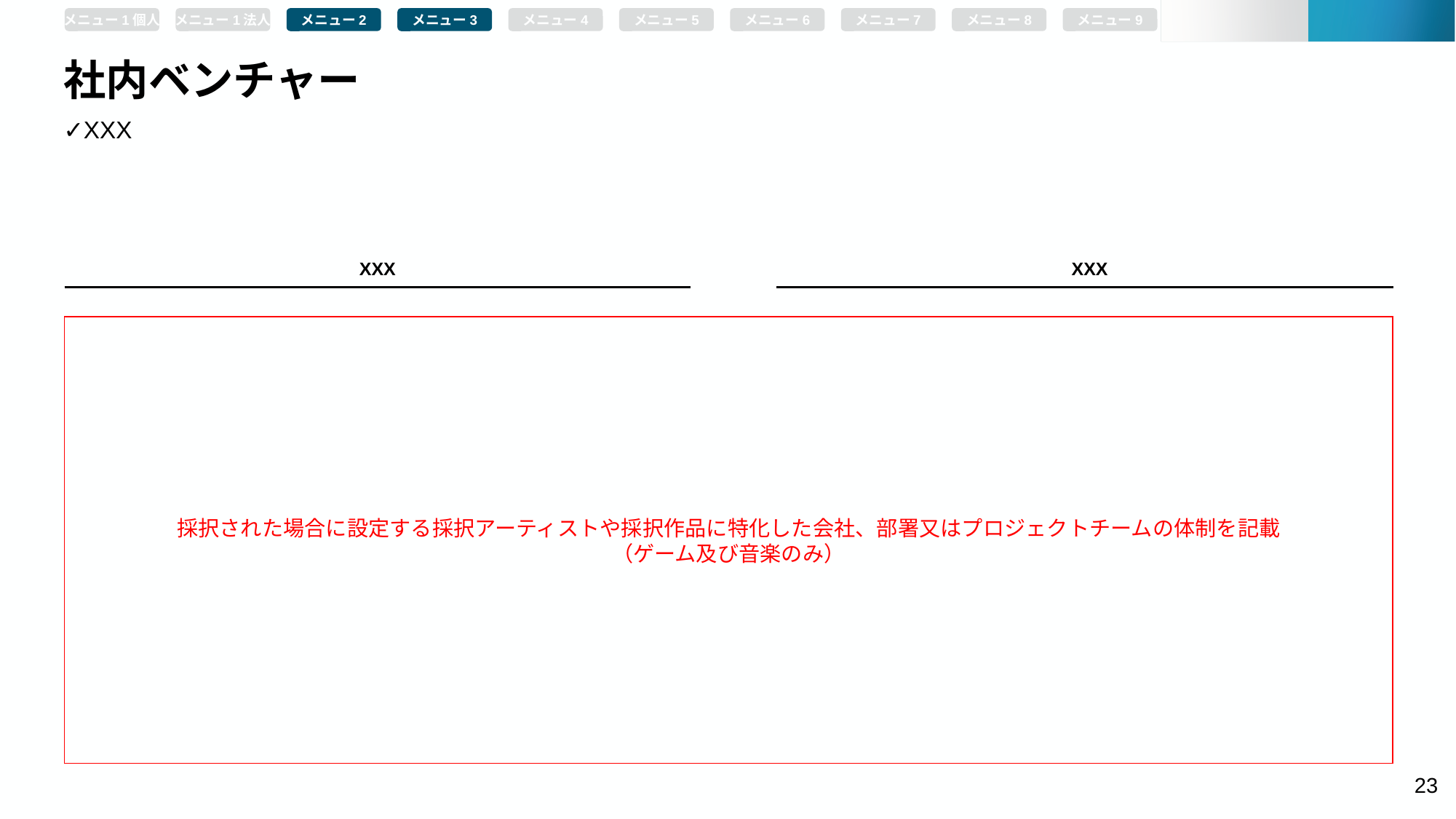

メニュー1個人
メニュー1法人
メニュー2
メニュー3
メニュー4
メニュー5
メニュー6
メニュー7
メニュー8
メニュー9
# 社内ベンチャー
✓XXX
XXX
XXX
採択された場合に設定する採択アーティストや採択作品に特化した会社、部署又はプロジェクトチームの体制を記載
（ゲーム及び音楽のみ）
23